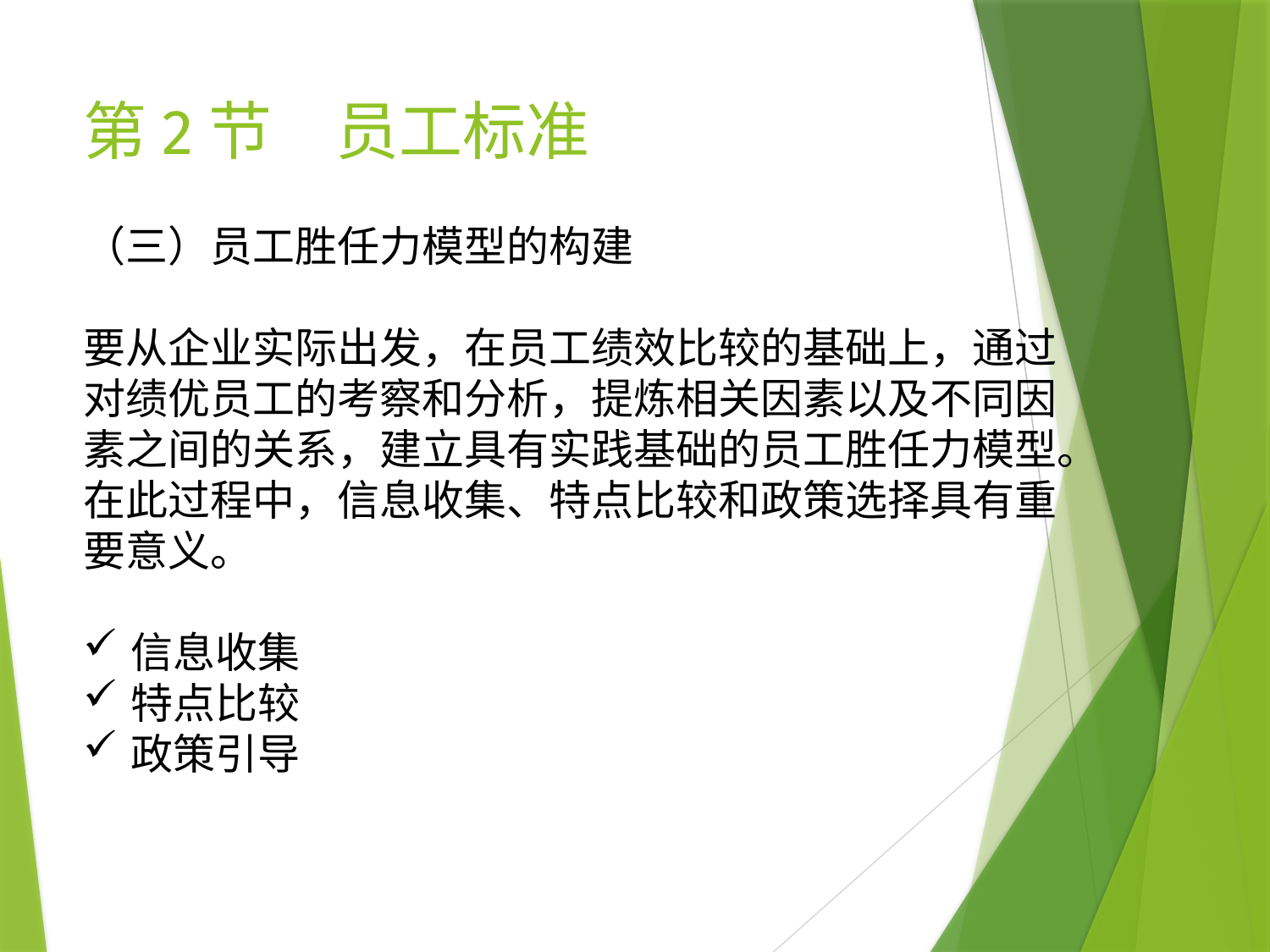

# 第2节　员工标准
（三）员工胜任力模型的构建

要从企业实际出发，在员工绩效比较的基础上，通过对绩优员工的考察和分析，提炼相关因素以及不同因素之间的关系，建立具有实践基础的员工胜任力模型。在此过程中，信息收集、特点比较和政策选择具有重要意义。

信息收集
特点比较
政策引导